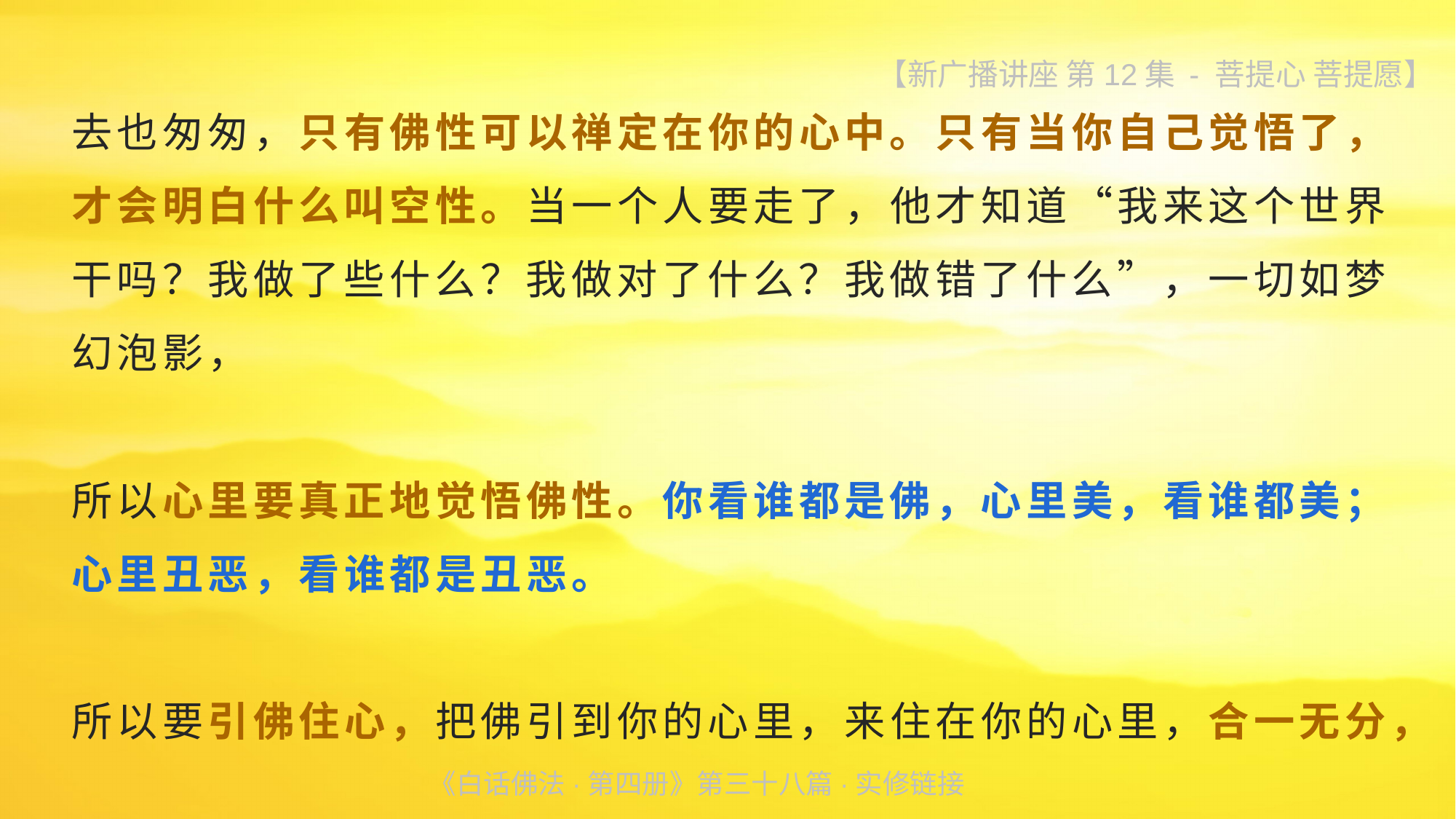

【新广播讲座 第12集 - 菩提心 菩提愿】
去也匆匆，只有佛性可以禅定在你的心中。只有当你自己觉悟了，才会明白什么叫空性。当一个人要走了，他才知道“我来这个世界干吗？我做了些什么？我做对了什么？我做错了什么”，一切如梦幻泡影，

所以心里要真正地觉悟佛性。你看谁都是佛，心里美，看谁都美；心里丑恶，看谁都是丑恶。

所以要引佛住心，把佛引到你的心里，来住在你的心里，合一无分，
《白话佛法·第四册》第三十八篇·实修链接